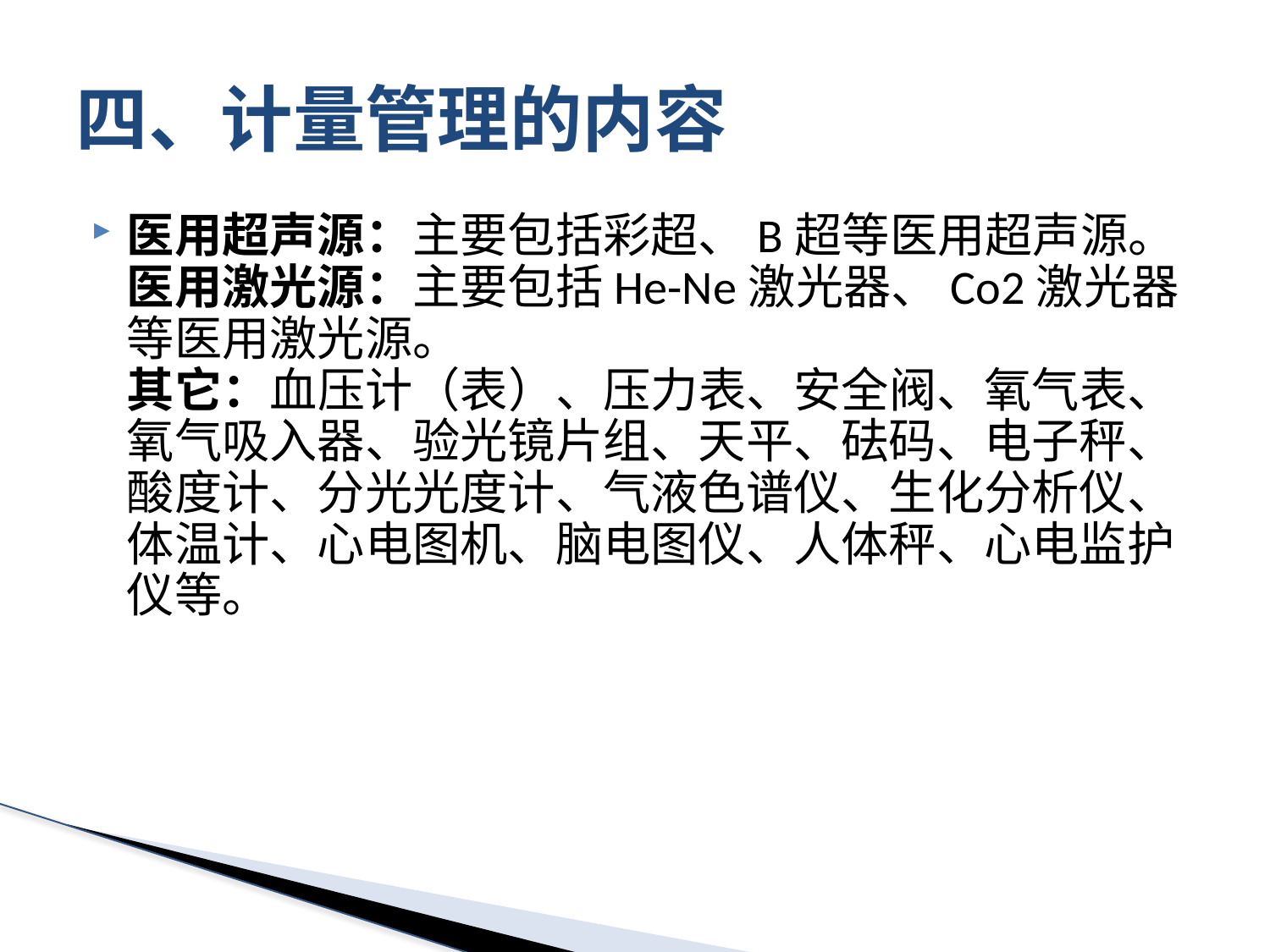

# 四、计量管理的内容
医用超声源：主要包括彩超、B超等医用超声源。
医用激光源：主要包括He-Ne激光器、Co2激光器等医用激光源。
其它：血压计（表）、压力表、安全阀、氧气表、氧气吸入器、验光镜片组、天平、砝码、电子秤、酸度计、分光光度计、气液色谱仪、生化分析仪、体温计、心电图机、脑电图仪、人体秤、心电监护仪等。